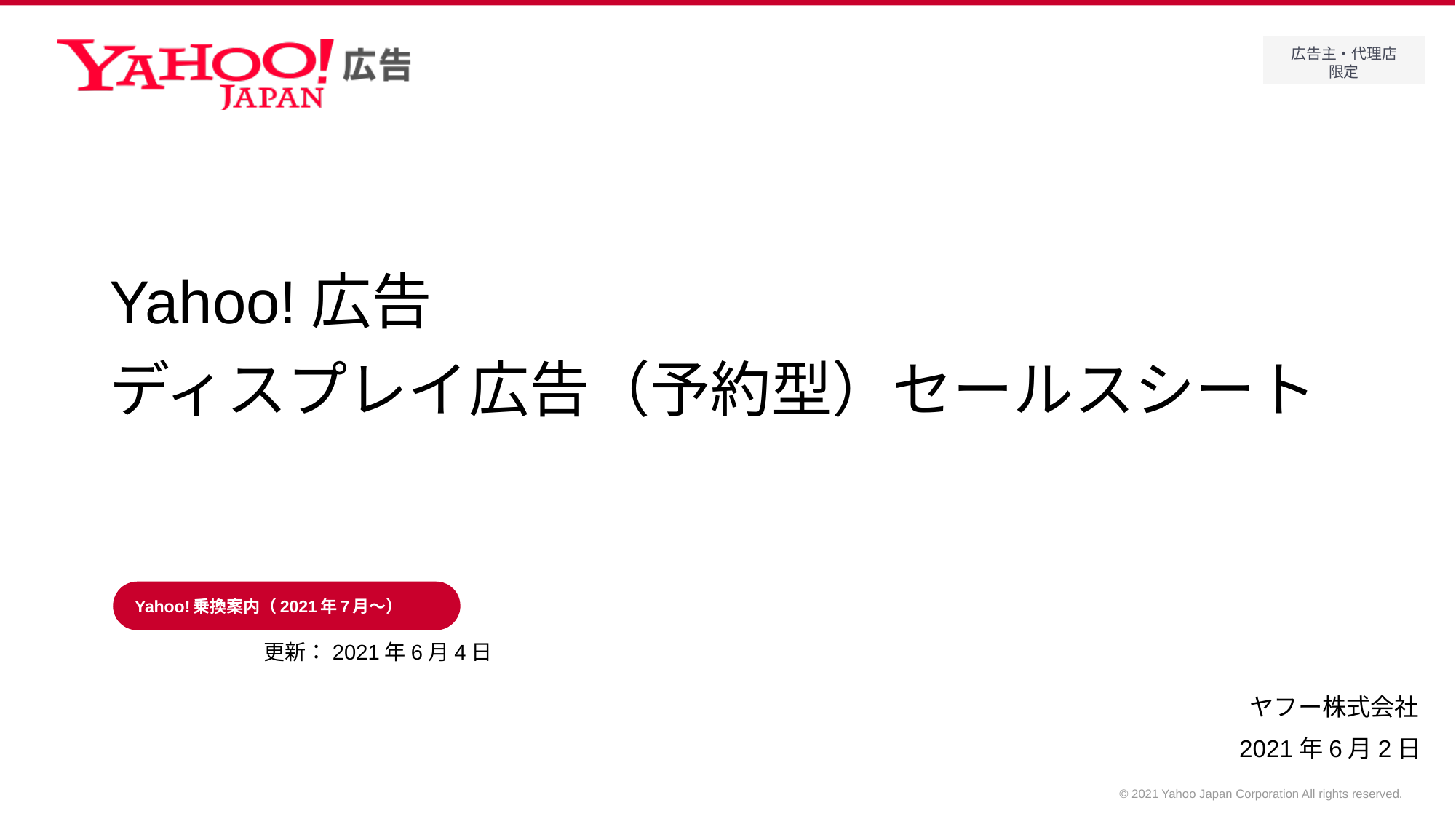

# Yahoo!広告 ディスプレイ広告（予約型）セールスシート
Yahoo!乗換案内（2021年7月～）
更新：2021年6月4日
2021年6月2日